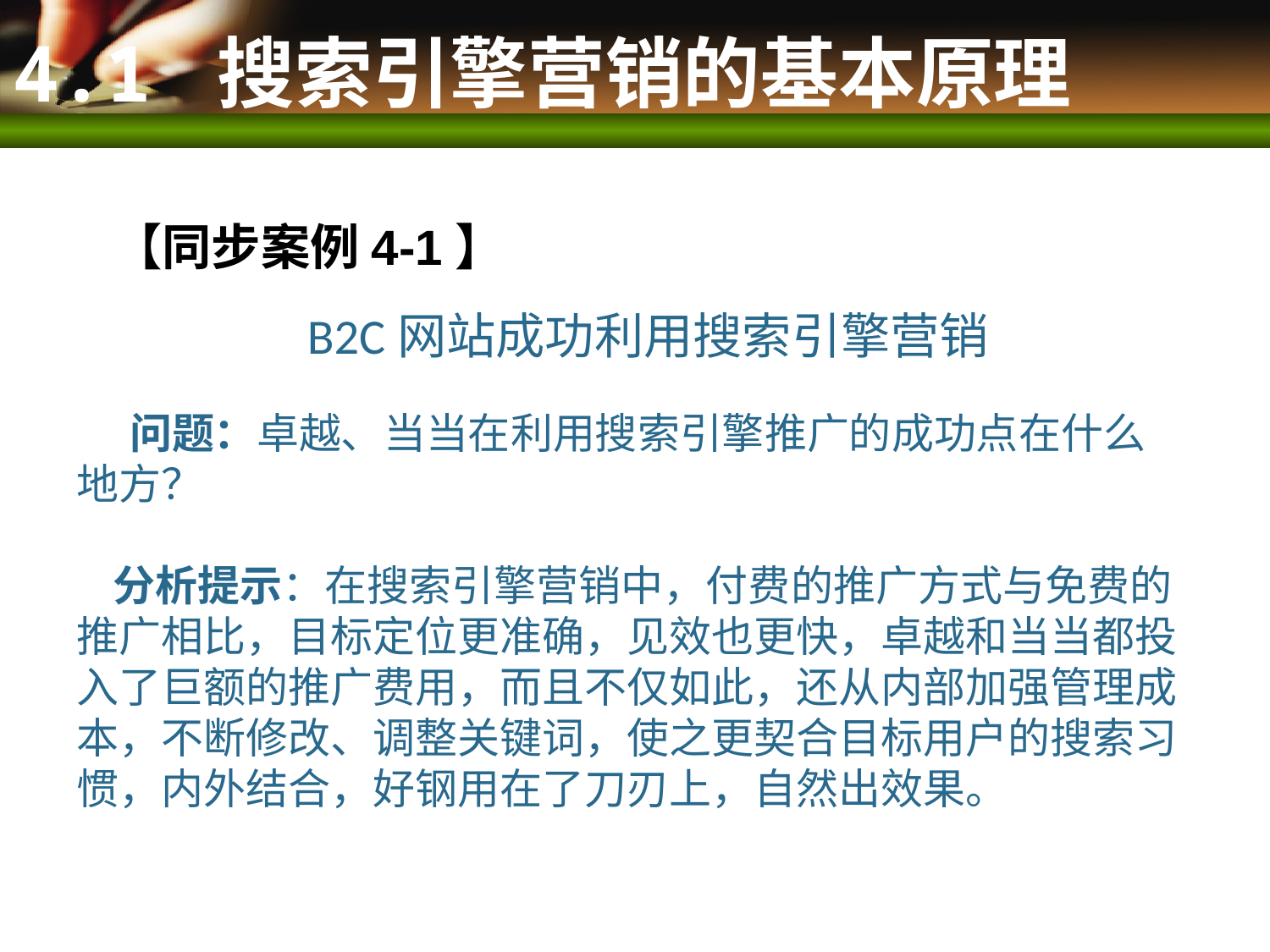

4.1 搜索引擎营销的基本原理
【同步案例4-1】
B2C网站成功利用搜索引擎营销

 问题：卓越、当当在利用搜索引擎推广的成功点在什么地方？

分析提示：在搜索引擎营销中，付费的推广方式与免费的推广相比，目标定位更准确，见效也更快，卓越和当当都投入了巨额的推广费用，而且不仅如此，还从内部加强管理成本，不断修改、调整关键词，使之更契合目标用户的搜索习惯，内外结合，好钢用在了刀刃上，自然出效果。